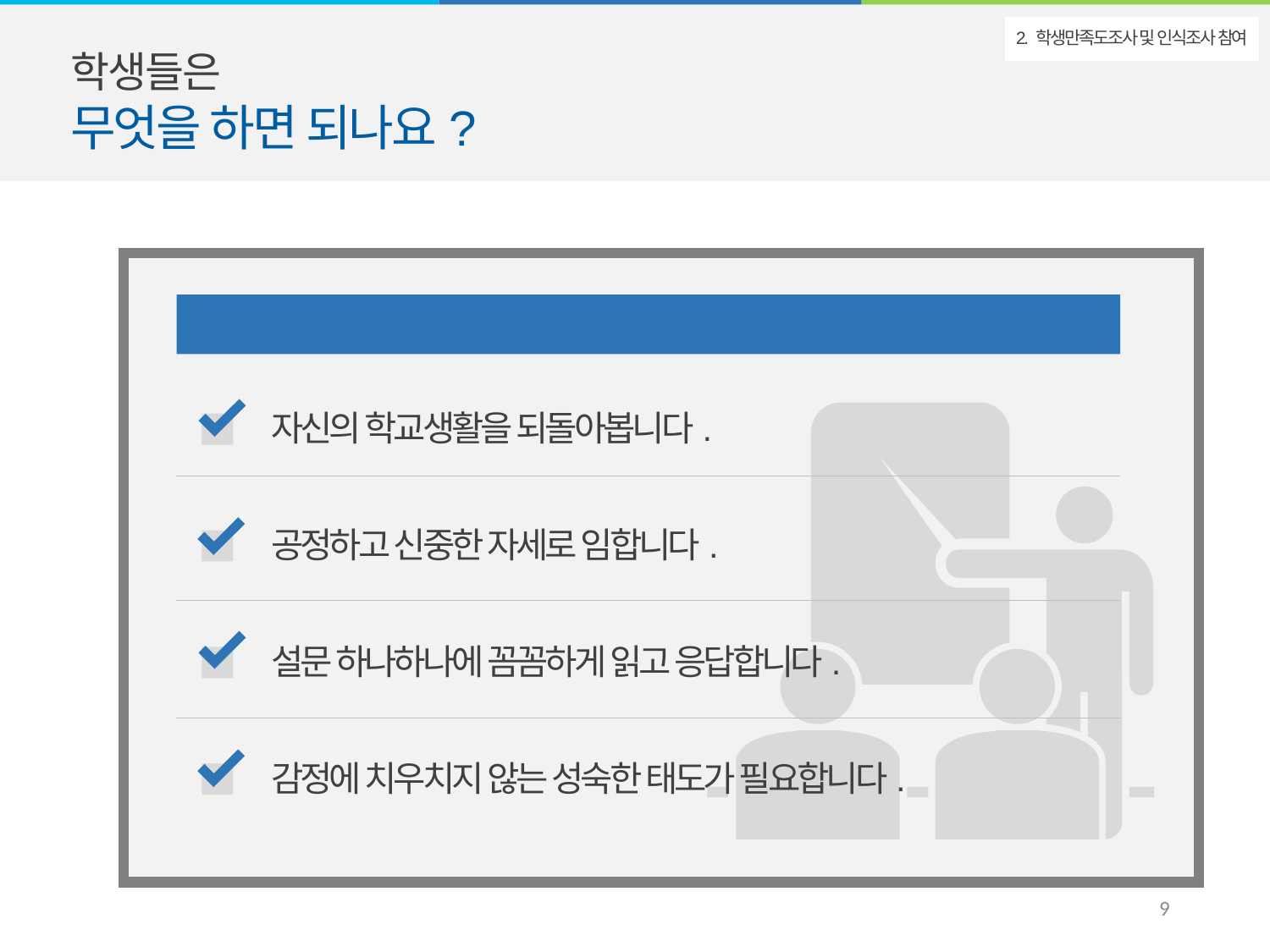

학생들은
무엇을 하면 되나요?
2. 학생만족도조사 및 인식조사 참여

학생들에게 필요한 자세
자신의 학교생활을 되돌아봅니다.

공정하고 신중한 자세로 임합니다.

설문 하나하나에 꼼꼼하게 읽고 응답합니다.

감정에 치우치지 않는 성숙한 태도가 필요합니다.

9